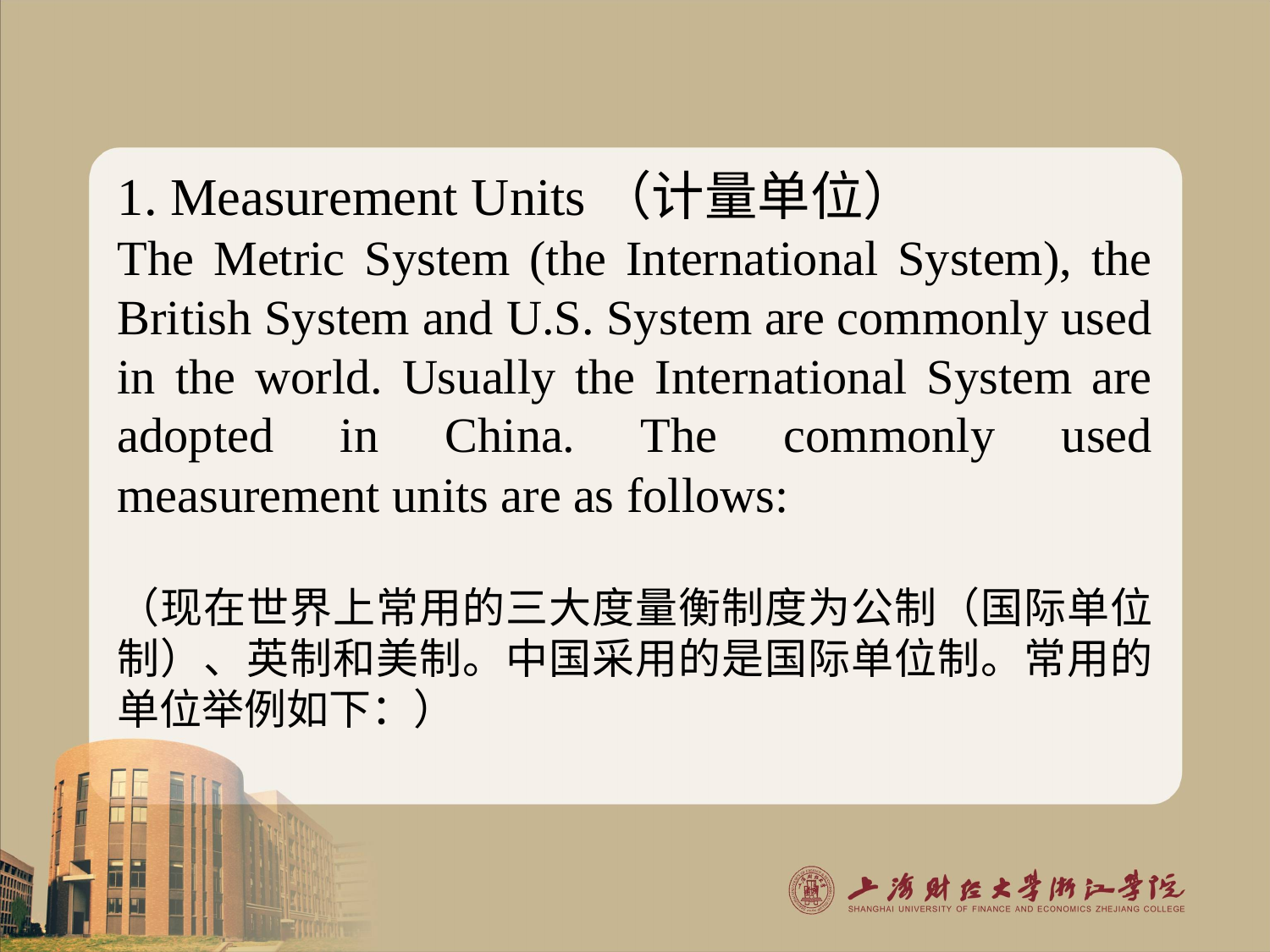

1. Measurement Units（计量单位）
The Metric System (the International System), the British System and U.S. System are commonly used in the world. Usually the International System are adopted in China. The commonly used measurement units are as follows:

（现在世界上常用的三大度量衡制度为公制（国际单位制）、英制和美制。中国采用的是国际单位制。常用的单位举例如下：）